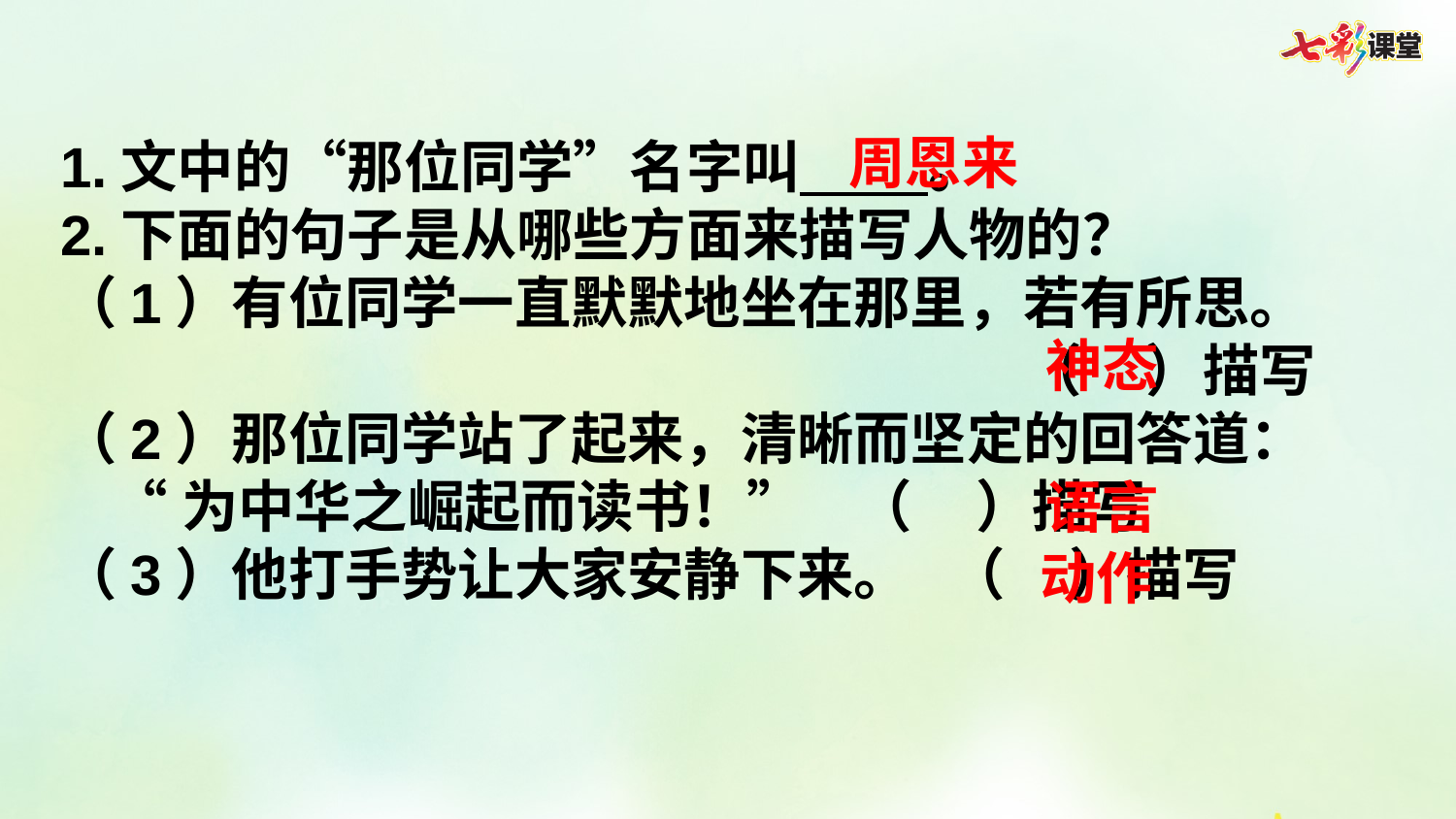

周恩来
1.文中的“那位同学”名字叫          。
2.下面的句子是从哪些方面来描写人物的？
（1）有位同学一直默默地坐在那里，若有所思。
    （     ）描写
（2）那位同学站了起来，清晰而坚定的回答道：
    “为中华之崛起而读书！”    （     ）描写
（3）他打手势让大家安静下来。   （     ）描写
神态
语言
动作